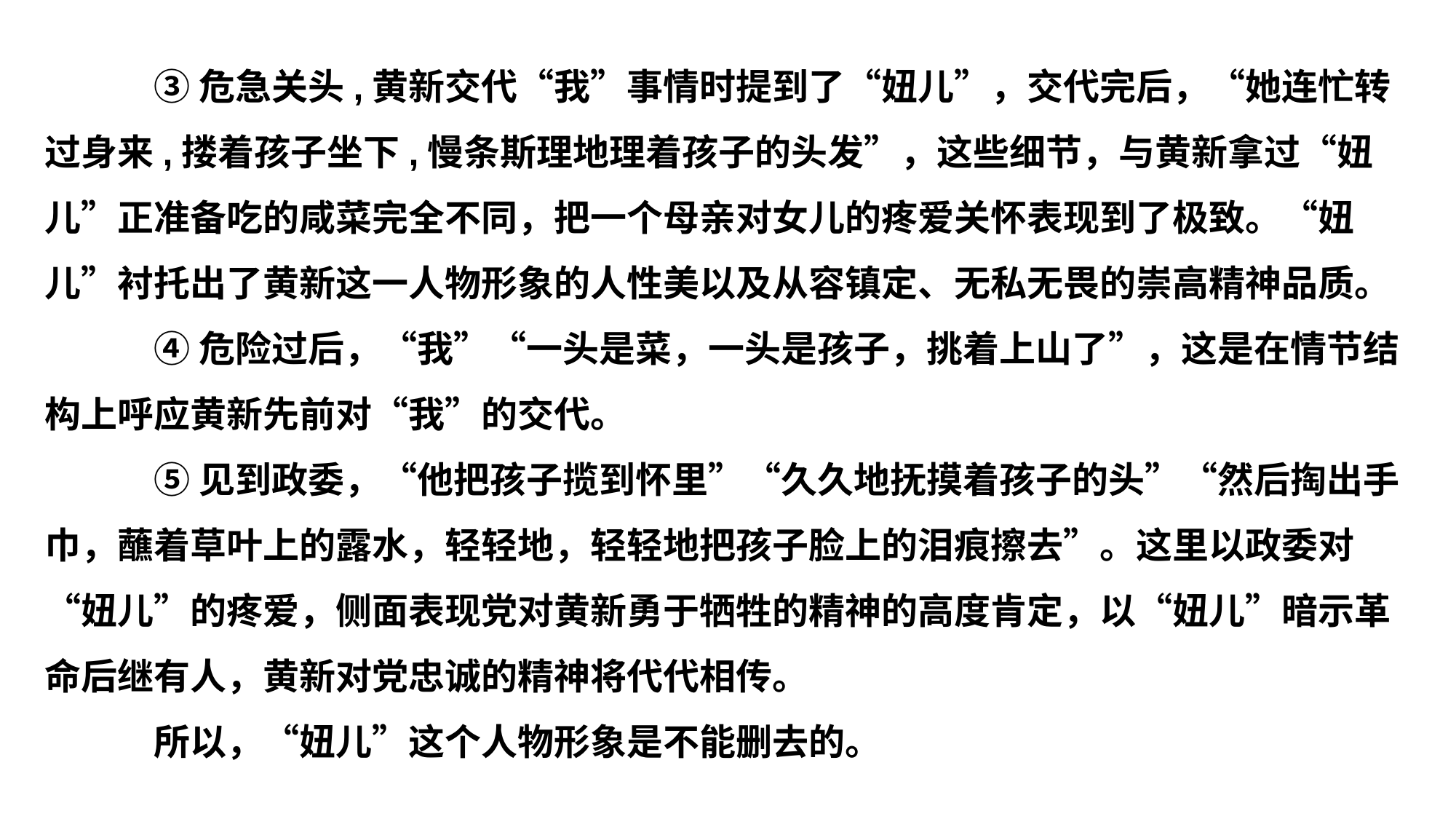

③危急关头,黄新交代“我”事情时提到了“妞儿”，交代完后，“她连忙转过身来,搂着孩子坐下,慢条斯理地理着孩子的头发”，这些细节，与黄新拿过“妞儿”正准备吃的咸菜完全不同，把一个母亲对女儿的疼爱关怀表现到了极致。“妞儿”衬托出了黄新这一人物形象的人性美以及从容镇定、无私无畏的崇高精神品质。
	④危险过后，“我”“一头是菜，一头是孩子，挑着上山了”，这是在情节结构上呼应黄新先前对“我”的交代。
	⑤见到政委，“他把孩子揽到怀里”“久久地抚摸着孩子的头”“然后掏出手巾，蘸着草叶上的露水，轻轻地，轻轻地把孩子脸上的泪痕擦去”。这里以政委对“妞儿”的疼爱，侧面表现党对黄新勇于牺牲的精神的高度肯定，以“妞儿”暗示革命后继有人，黄新对党忠诚的精神将代代相传。
	所以，“妞儿”这个人物形象是不能删去的。